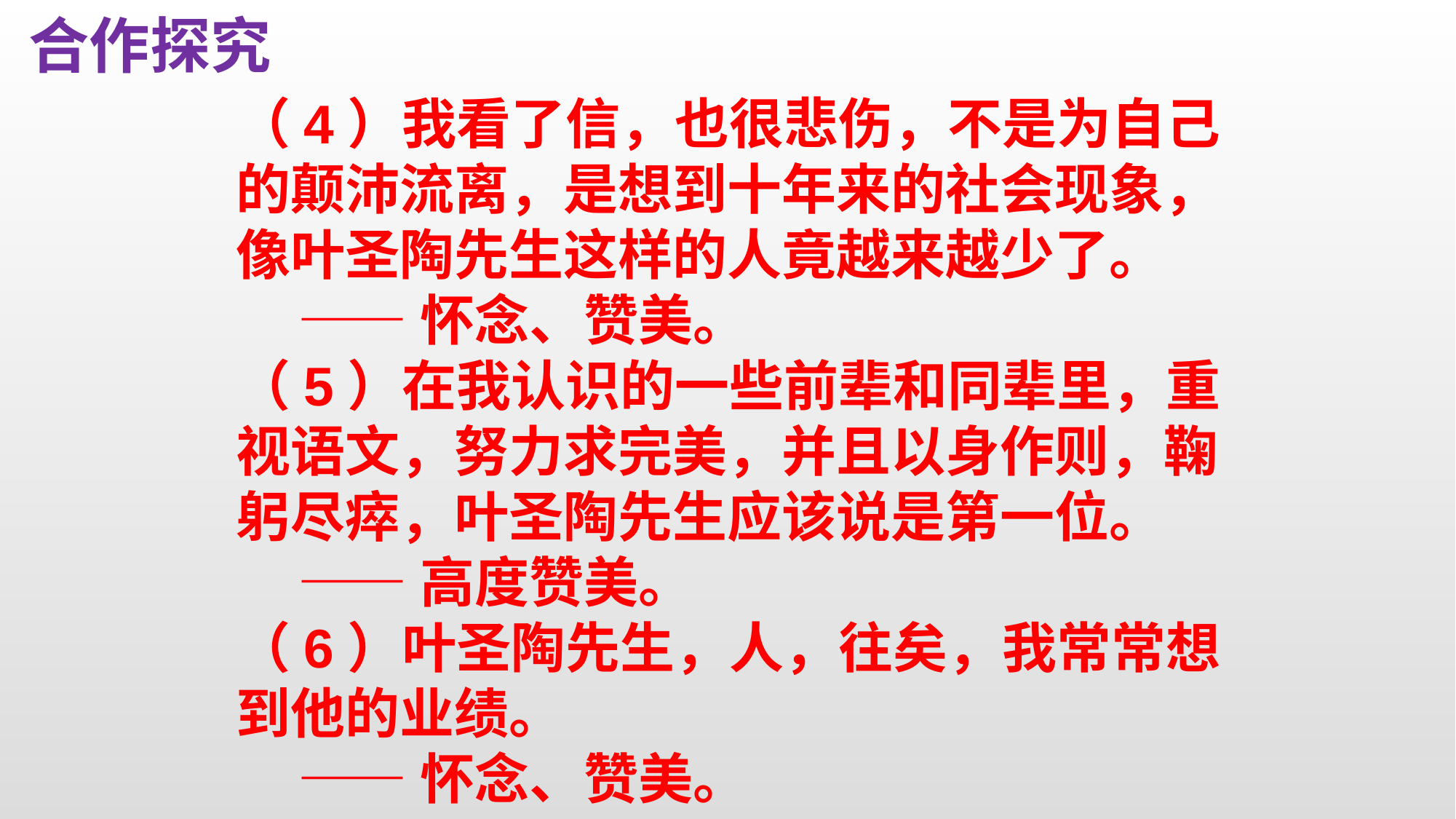

合作探究
（4）我看了信，也很悲伤，不是为自己的颠沛流离，是想到十年来的社会现象，像叶圣陶先生这样的人竟越来越少了。
     ——怀念、赞美。
（5）在我认识的一些前辈和同辈里，重视语文，努力求完美，并且以身作则，鞠躬尽瘁，叶圣陶先生应该说是第一位。
     ——高度赞美。
（6）叶圣陶先生，人，往矣，我常常想到他的业绩。
     ——怀念、赞美。